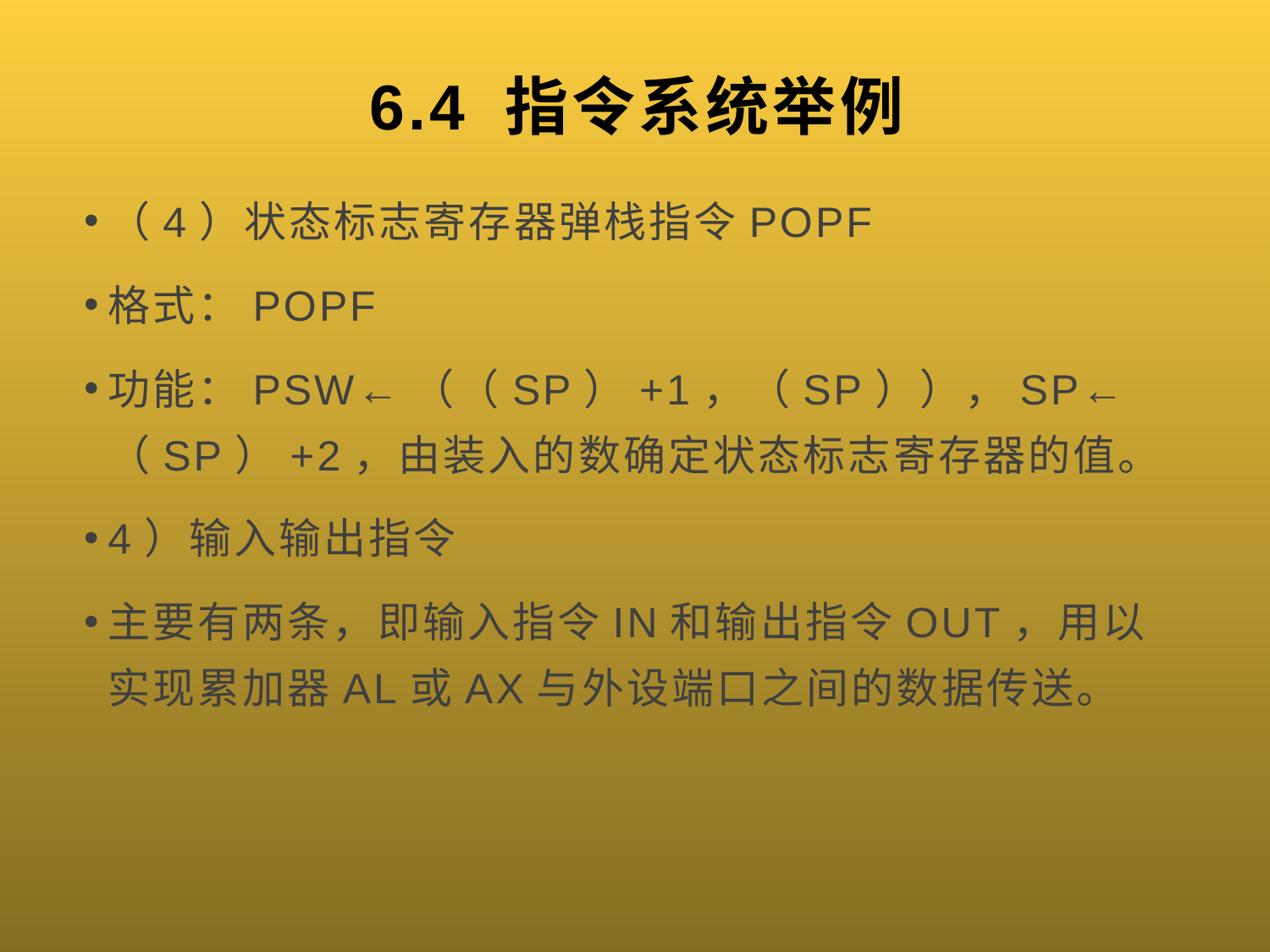

# 6.4 指令系统举例
（4）状态标志寄存器弹栈指令POPF
格式：POPF
功能：PSW←（（SP）+1，（SP）），SP←（SP）+2，由装入的数确定状态标志寄存器的值。
4）输入输出指令
主要有两条，即输入指令IN和输出指令OUT，用以实现累加器AL或AX与外设端口之间的数据传送。